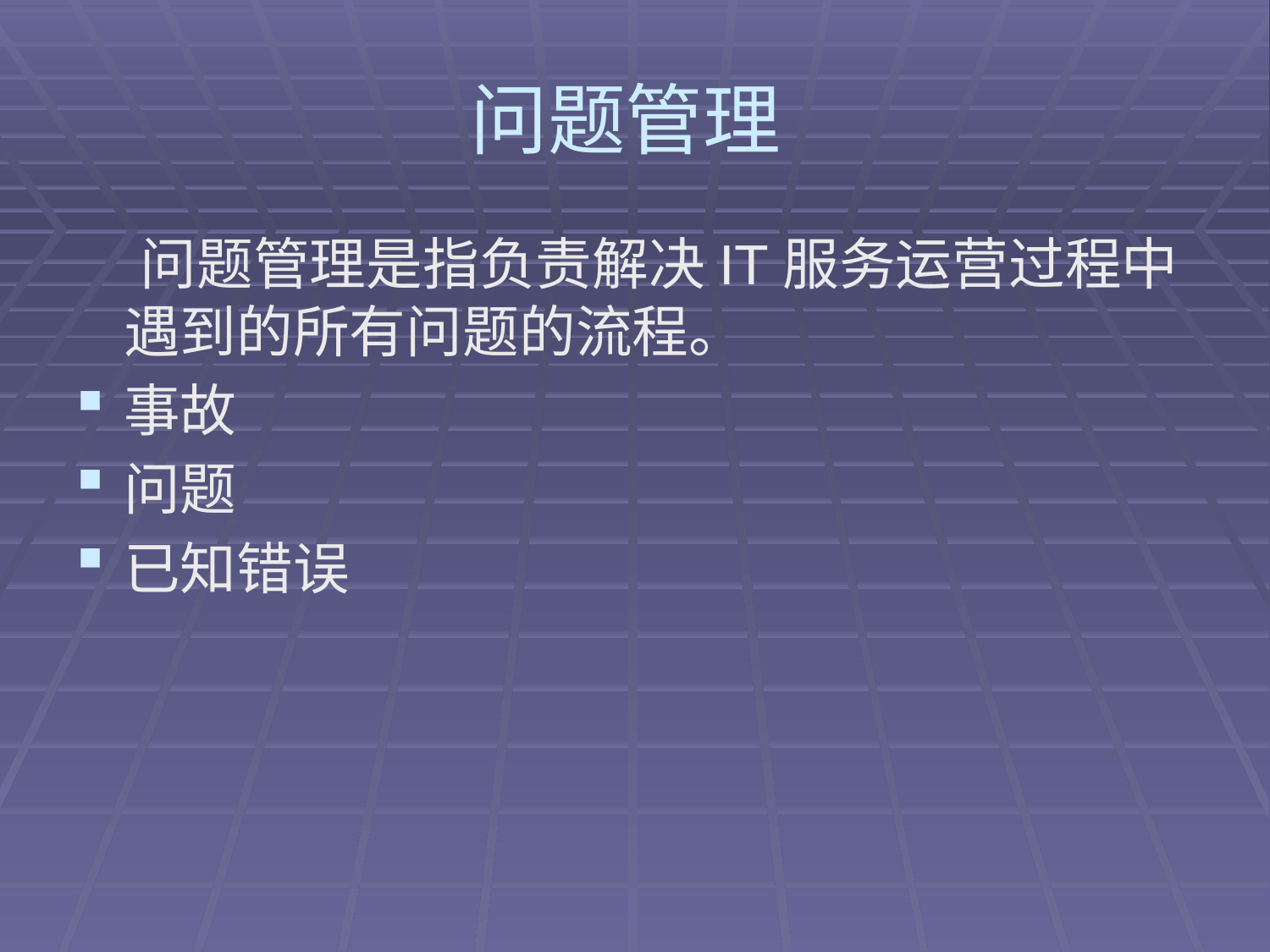

# 问题管理
    问题管理是指负责解决IT服务运营过程中遇到的所有问题的流程。
事故
问题
已知错误